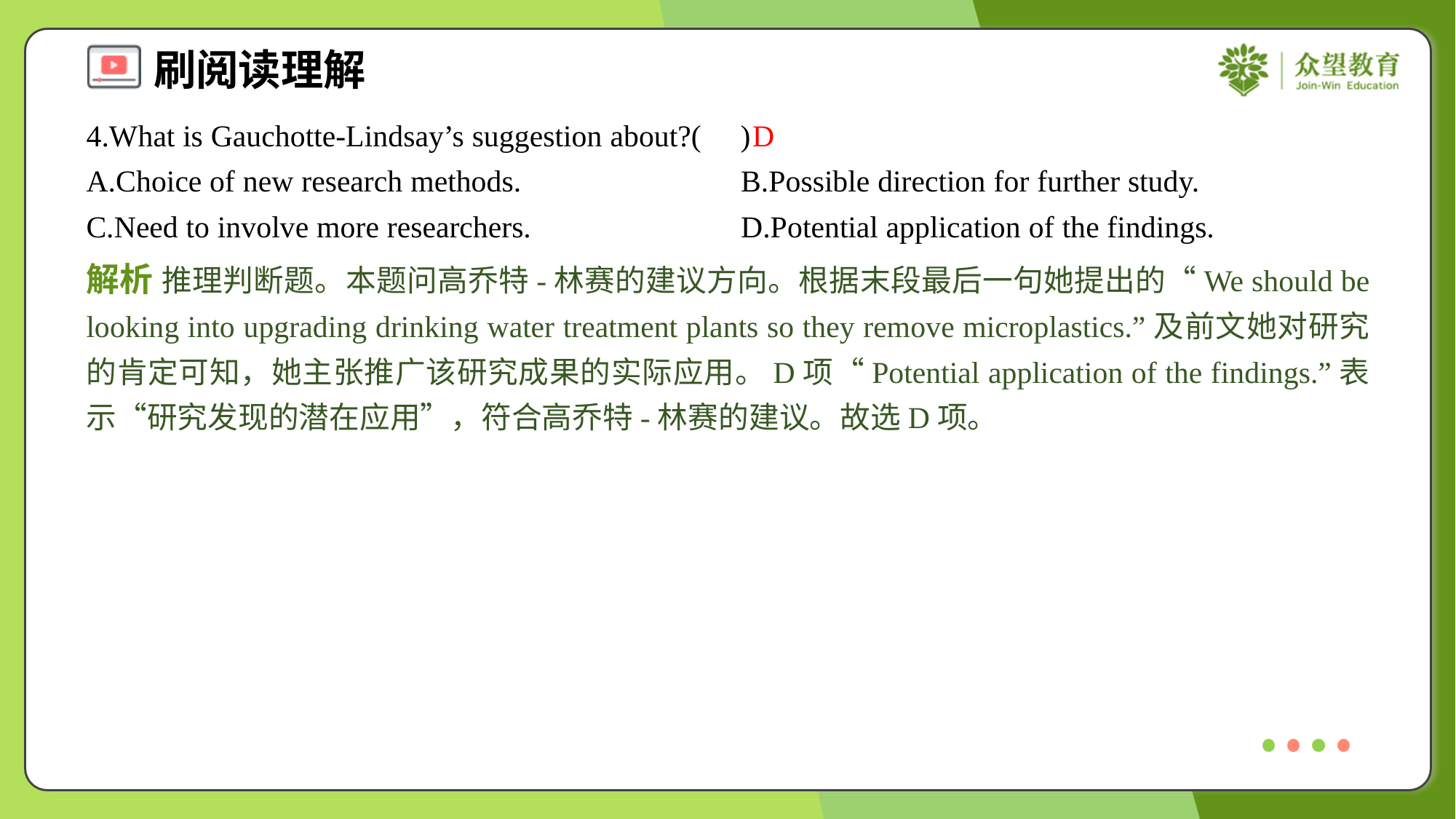

4.What is Gauchotte-Lindsay’s suggestion about?(     )
D
A.Choice of new research methods.	B.Possible direction for further study.
C.Need to involve more researchers.	D.Potential application of the findings.
解析 推理判断题。本题问高乔特-林赛的建议方向。根据末段最后一句她提出的“We should be looking into upgrading drinking water treatment plants so they remove microplastics.”及前文她对研究的肯定可知，她主张推广该研究成果的实际应用。D项“Potential application of the findings.”表示“研究发现的潜在应用”，符合高乔特-林赛的建议。故选D项。